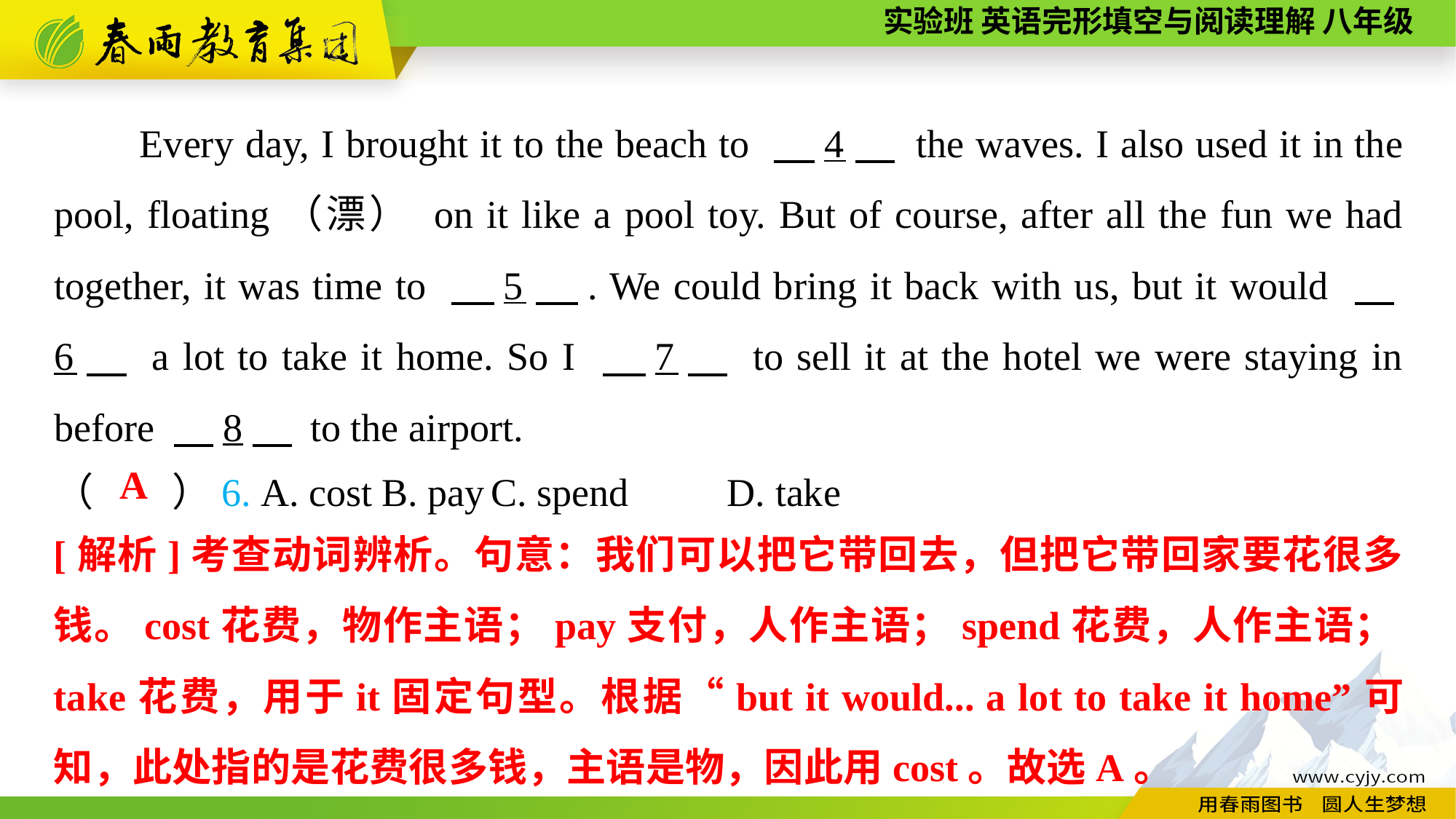

Every day, I brought it to the beach to 　4　 the waves. I also used it in the pool, floating（漂） on it like a pool toy. But of course, after all the fun we had together, it was time to 　5　. We could bring it back with us, but it would 　6　 a lot to take it home. So I 　7　 to sell it at the hotel we were staying in before 　8　 to the airport.
（　　）6. A. cost	B. pay	C. spend          D. take
A
[解析]考查动词辨析。句意：我们可以把它带回去，但把它带回家要花很多钱。cost花费，物作主语；pay支付，人作主语；spend花费，人作主语；take花费，用于it固定句型。根据“but it would... a lot to take it home”可知，此处指的是花费很多钱，主语是物，因此用cost。故选A。